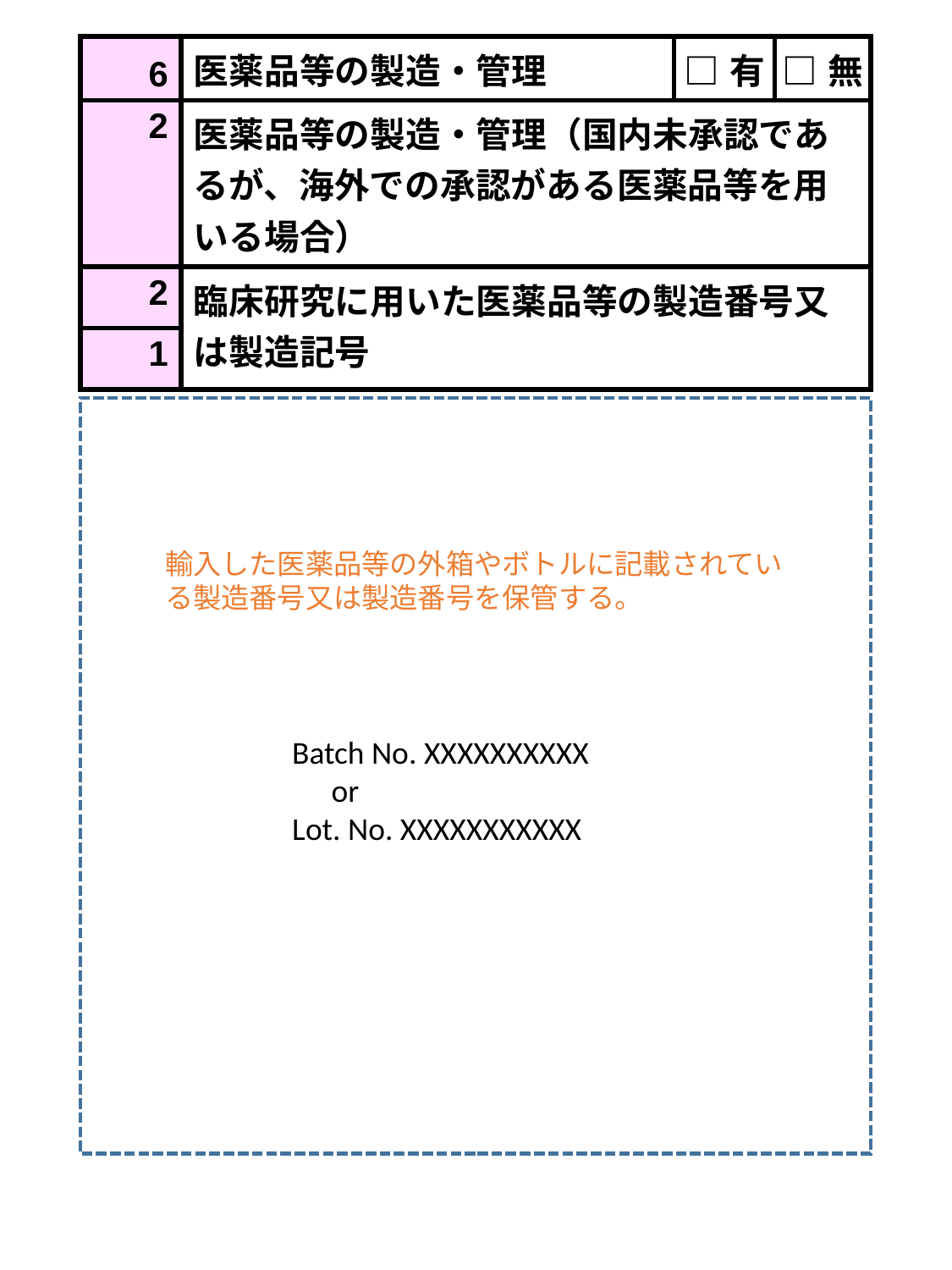

| 6 | 医薬品等の製造・管理 | □有 | □無 |
| --- | --- | --- | --- |
| 2 | 医薬品等の製造・管理（国内未承認であるが、海外での承認がある医薬品等を用いる場合） |  |  |
| 2 | 臨床研究に用いた医薬品等の製造番号又は製造記号 |  |  |
| 1 |  |  |  |

輸入した医薬品等の外箱やボトルに記載されている製造番号又は製造番号を保管する。
Batch No. XXXXXXXXXX
　or
Lot. No. XXXXXXXXXXX